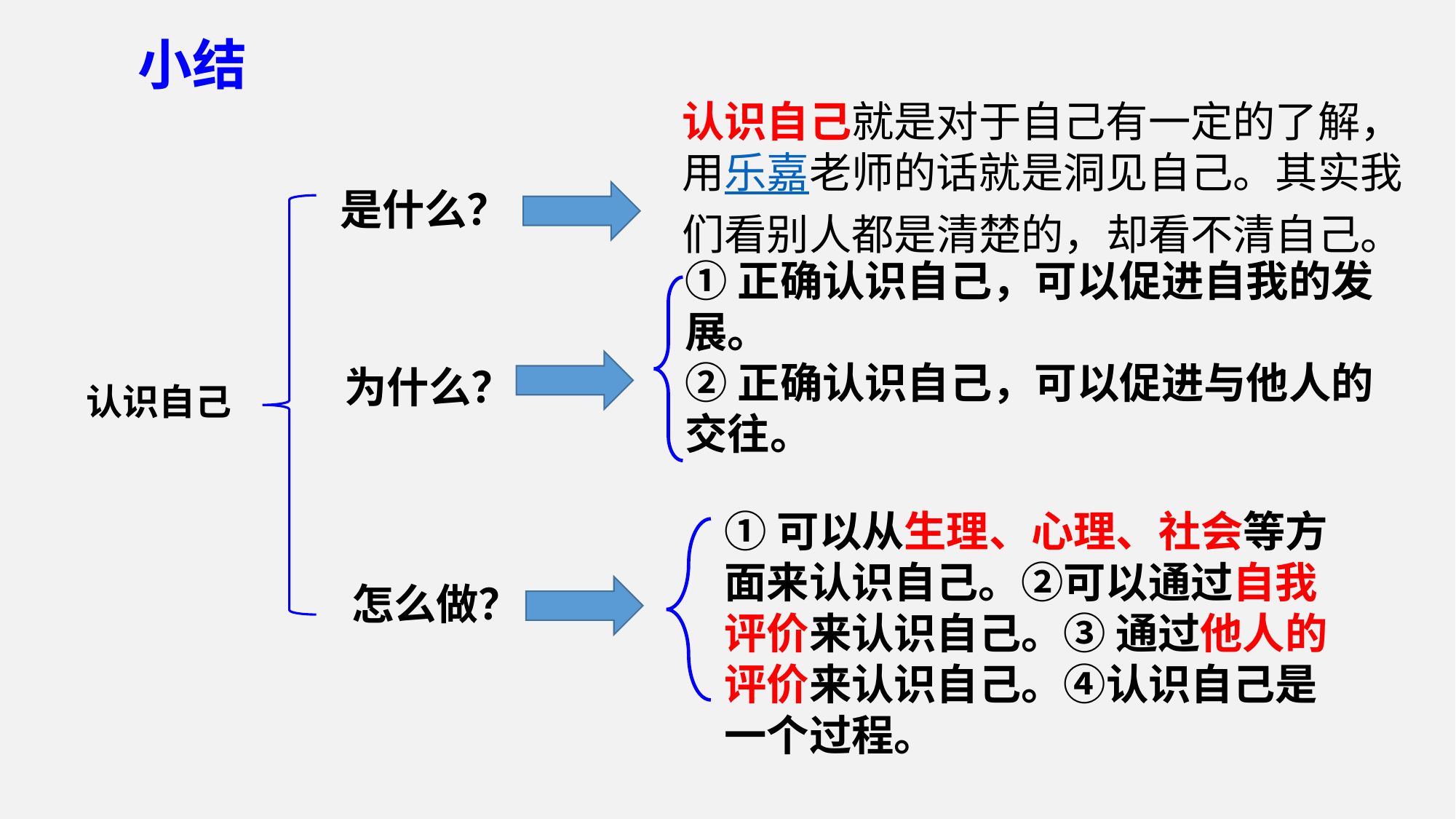

小结
认识自己就是对于自己有一定的了解，用乐嘉老师的话就是洞见自己。其实我们看别人都是清楚的，却看不清自己。
是什么？

①正确认识自己，可以促进自我的发展。
②正确认识自己，可以促进与他人的交往。

为什么？
认识自己
①可以从生理、心理、社会等方面来认识自己。②可以通过自我评价来认识自己。③ 通过他人的评价来认识自己。④认识自己是一个过程。

怎么做？